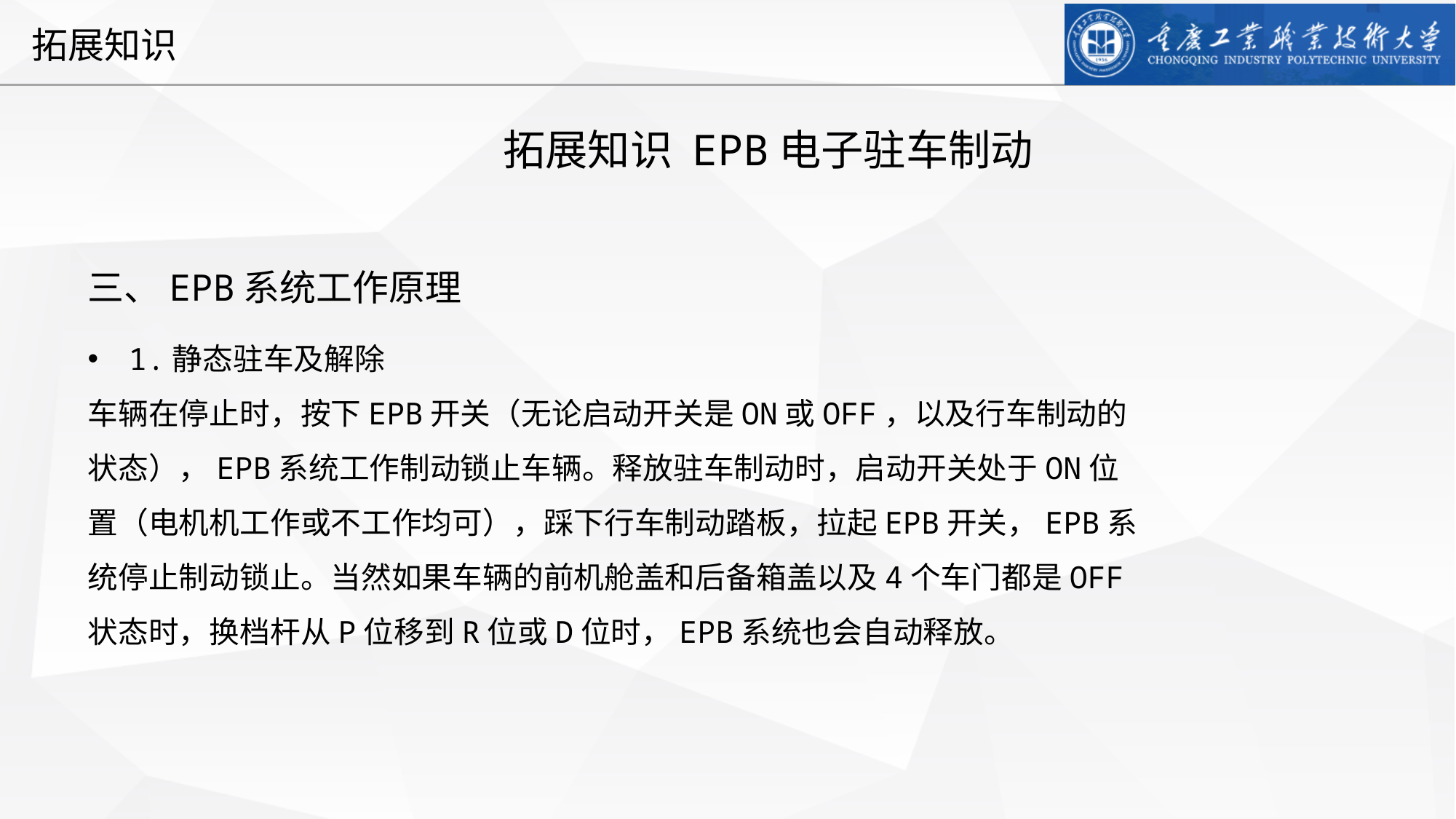

拓展知识 EPB电子驻车制动
三、EPB系统工作原理
1.静态驻车及解除
车辆在停止时，按下EPB开关（无论启动开关是ON或OFF，以及行车制动的状态），EPB系统工作制动锁止车辆。释放驻车制动时，启动开关处于ON位置（电机机工作或不工作均可），踩下行车制动踏板，拉起EPB开关，EPB系统停止制动锁止。当然如果车辆的前机舱盖和后备箱盖以及4个车门都是OFF状态时，换档杆从P位移到R位或D位时，EPB系统也会自动释放。